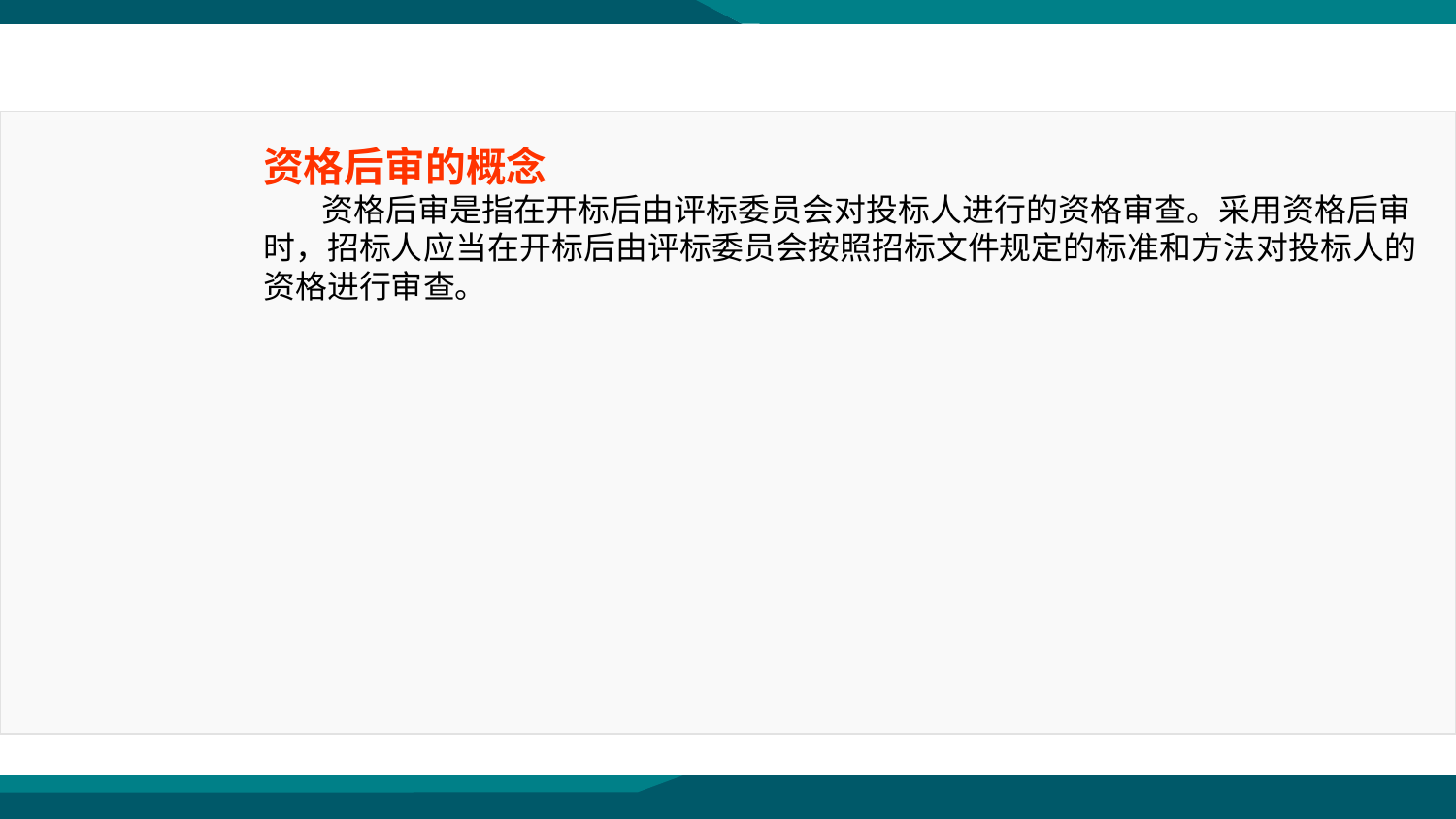

资格后审的概念
       资格后审是指在开标后由评标委员会对投标人进行的资格审查。采用资格后审时，招标人应当在开标后由评标委员会按照招标文件规定的标准和方法对投标人的资格进行审查。